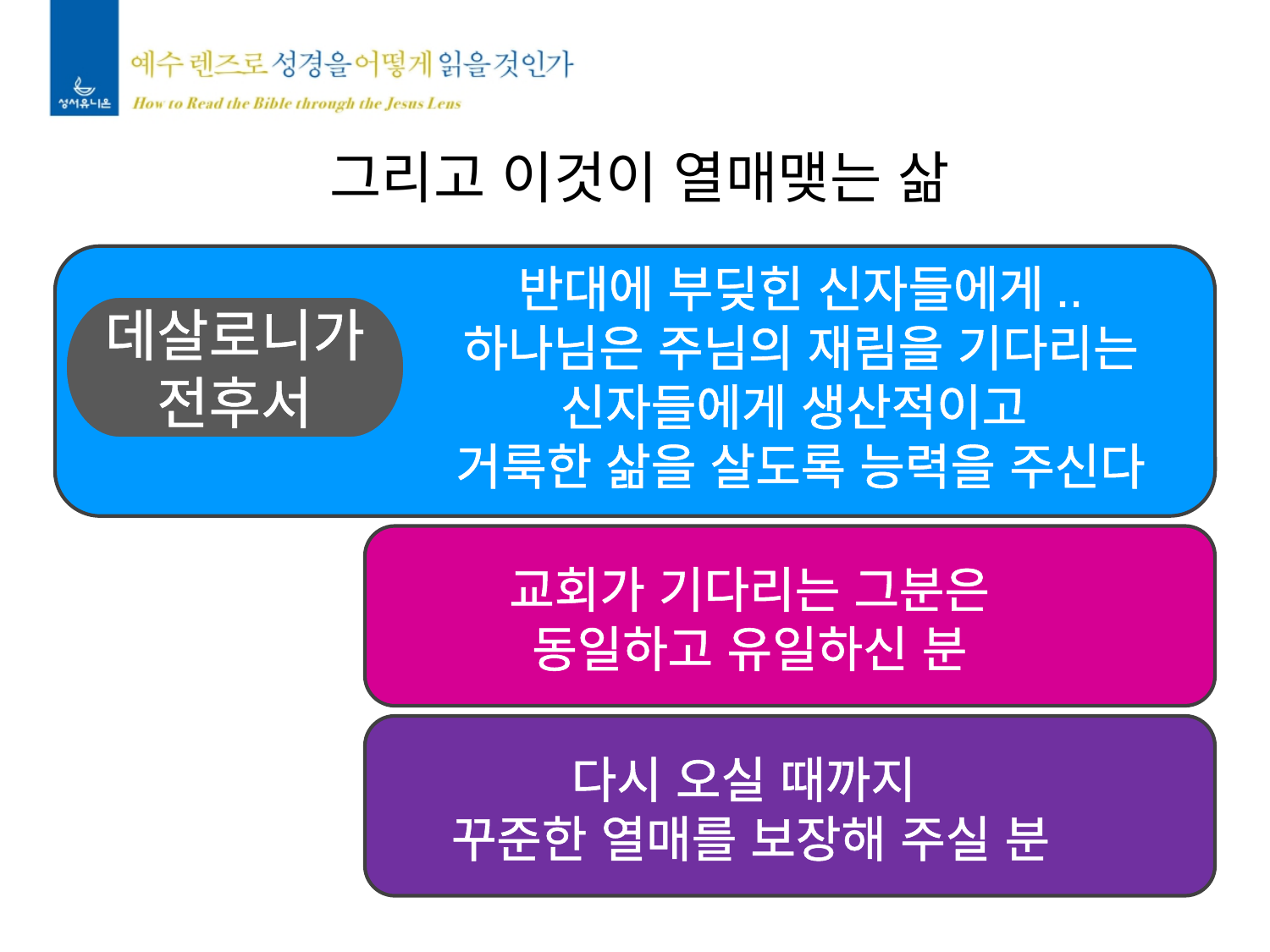

그리고 이것이 열매맺는 삶

반대에 부딪힌 신자들에게..
하나님은 주님의 재림을 기다리는
신자들에게 생산적이고
거룩한 삶을 살도록 능력을 주신다
데살로니가
전후서

교회가 기다리는 그분은
동일하고 유일하신 분

다시 오실 때까지
꾸준한 열매를 보장해 주실 분